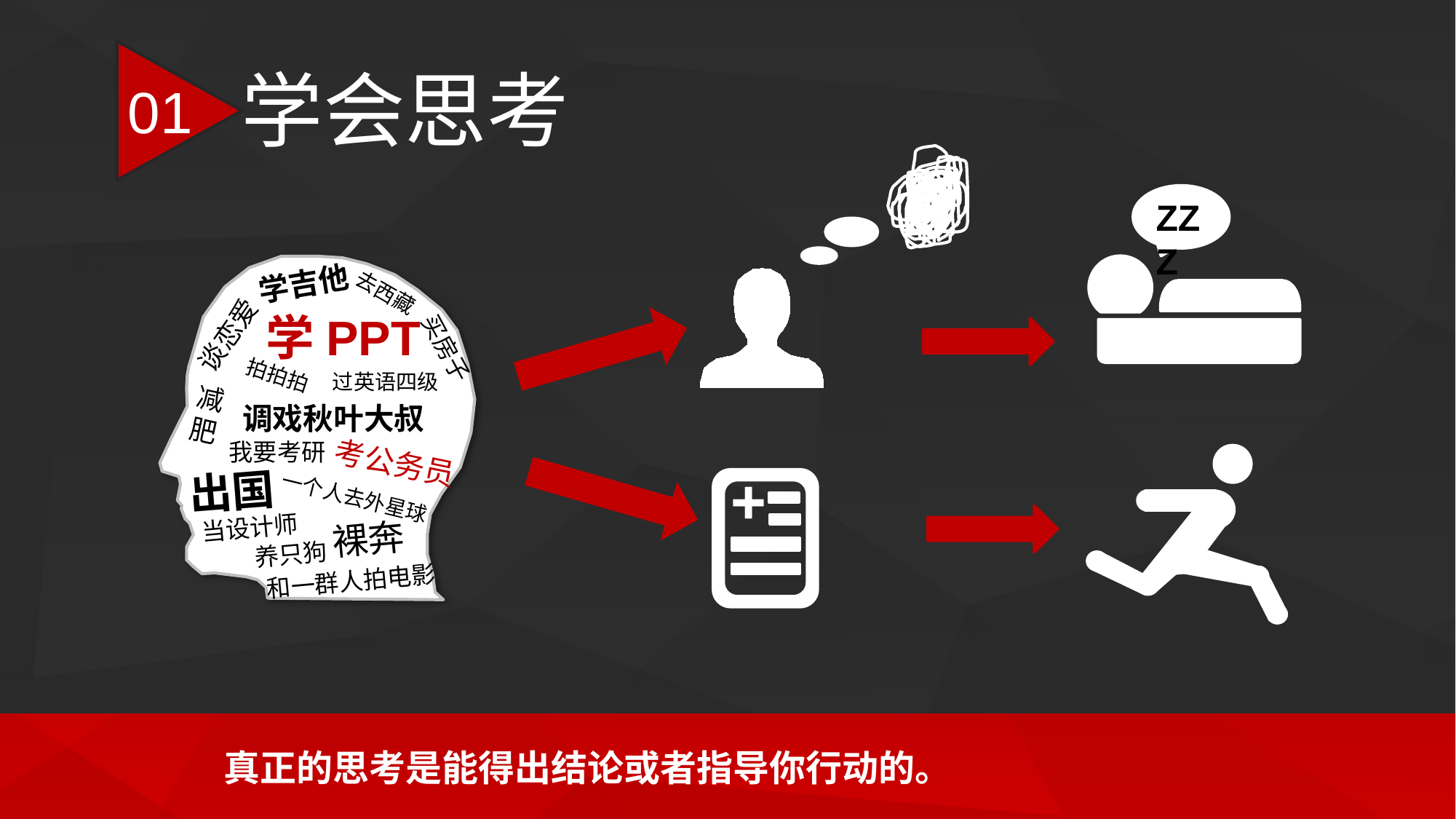

学会思考
01

ZZZ

学吉他
去西藏
谈恋爱
学PPT
买房子
拍拍拍
过英语四级
减
肥
调戏秋叶大叔
我要考研
考公务员
出国
一个人去外星球
当设计师
裸奔
养只狗

和一群人拍电影

+

真正的思考是能得出结论或者指导你行动的。